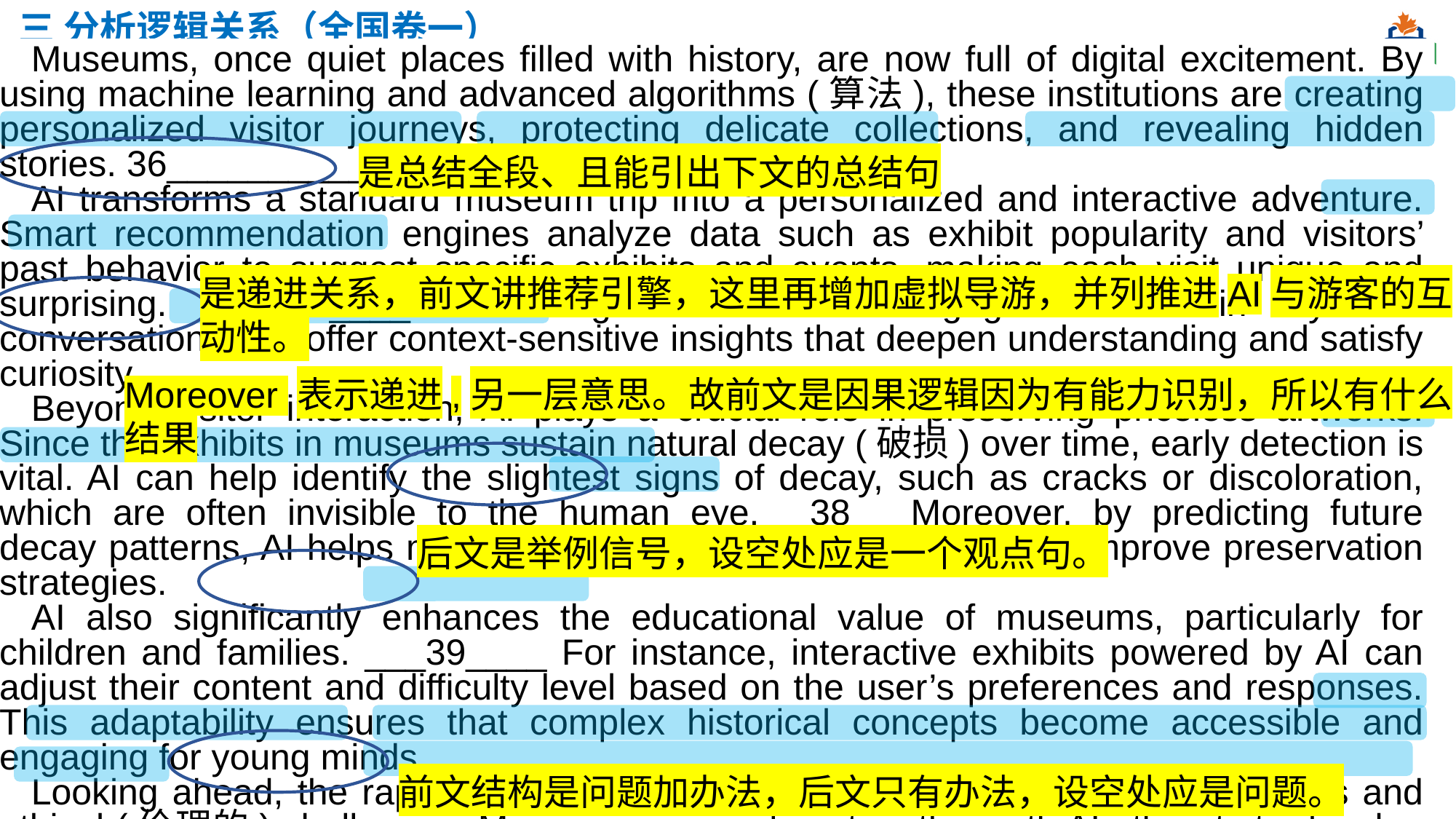

三 分析逻辑关系（全国卷一）
Museums, once quiet places filled with history, are now full of digital excitement. By using machine learning and advanced algorithms (算法), these institutions are creating personalized visitor journeys, protecting delicate collections, and revealing hidden stories. 36_____________.
AI transforms a standard museum trip into a personalized and interactive adventure. Smart recommendation engines analyze data such as exhibit popularity and visitors’ past behavior to suggest specific exhibits and events, making each visit unique and surprising. ____37____ These digital assistants engage visitors in dynamic conversations and offer context-sensitive insights that deepen understanding and satisfy curiosity.
Beyond visitor interaction, AI plays a crucial role in preserving priceless artworks. Since the exhibits in museums sustain natural decay (破损) over time, early detection is vital. AI can help identify the slightest signs of decay, such as cracks or discoloration, which are often invisible to the human eye. __38___Moreover, by predicting future decay patterns, AI helps museums take preventive measures and improve preservation strategies.
AI also significantly enhances the educational value of museums, particularly for children and families. ___39____ For instance, interactive exhibits powered by AI can adjust their content and difficulty level based on the user’s preferences and responses. This adaptability ensures that complex historical concepts become accessible and engaging for young minds.
Looking ahead, the rapid advancement of AI promises both exciting possibilities and ethical (伦理的) challenges. Museums are working together with AI ethicists to develop fair algorithms. ____40____ Strict policies should be established to protect visitors’ information.

是总结全段、且能引出下文的总结句

是递进关系，前文讲推荐引擎，这里再增加虚拟导游，并列推进AI与游客的互动性。

Moreover 表示递进,另一层意思。故前文是因果逻辑因为有能力识别，所以有什么结果

后文是举例信号，设空处应是一个观点句。

前文结构是问题加办法，后文只有办法，设空处应是问题。